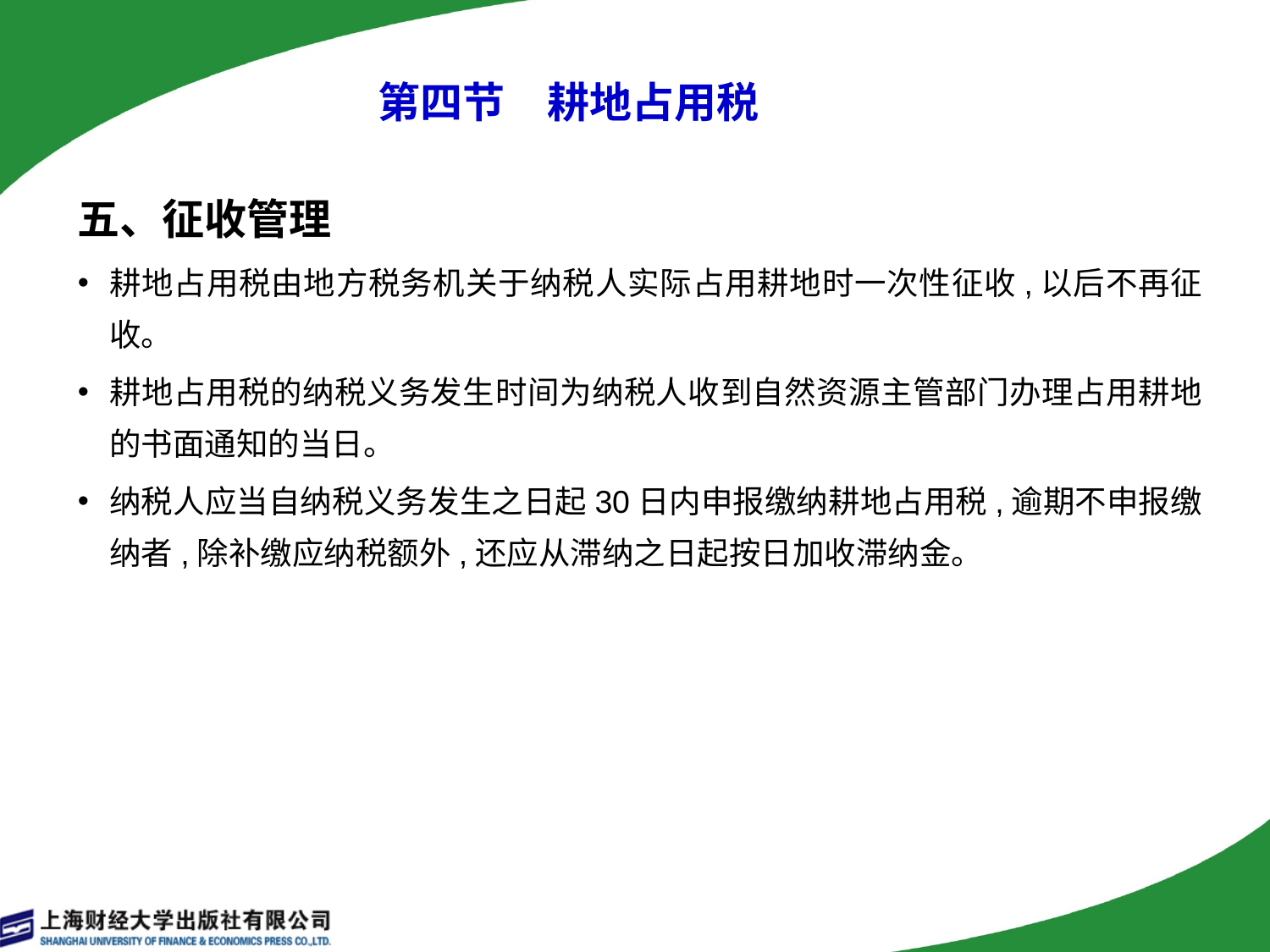

# 第四节　耕地占用税
五、征收管理
耕地占用税由地方税务机关于纳税人实际占用耕地时一次性征收,以后不再征收。
耕地占用税的纳税义务发生时间为纳税人收到自然资源主管部门办理占用耕地的书面通知的当日。
纳税人应当自纳税义务发生之日起30日内申报缴纳耕地占用税,逾期不申报缴纳者,除补缴应纳税额外,还应从滞纳之日起按日加收滞纳金。